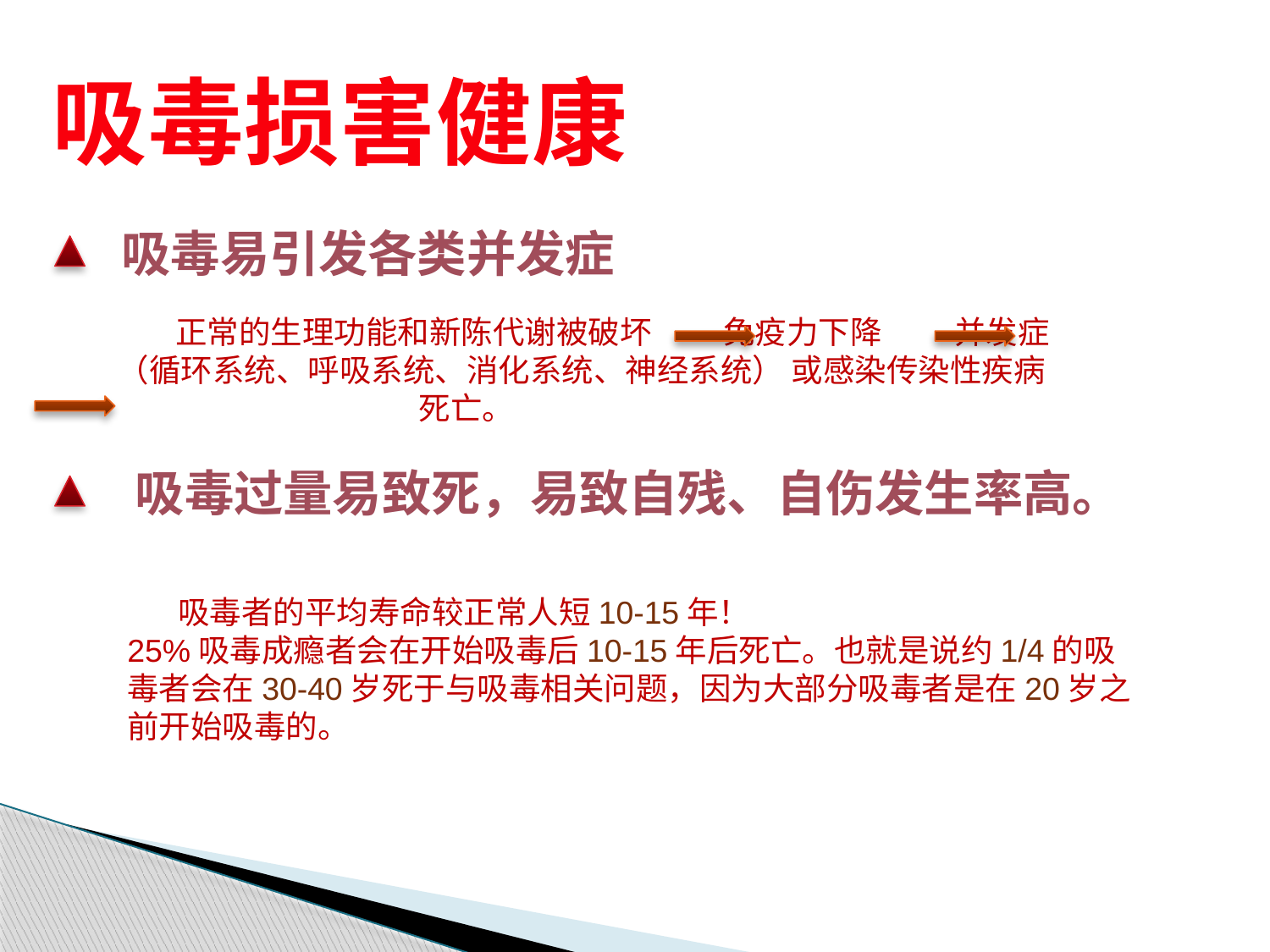

吸毒损害健康
吸毒易引发各类并发症

       正常的生理功能和新陈代谢被破坏          免疫力下降          并发症（循环系统、呼吸系统、消化系统、神经系统） 或感染传染性疾病                                                    死亡。

吸毒过量易致死，易致自残、自伤发生率高。

      吸毒者的平均寿命较正常人短10-15年！
25%吸毒成瘾者会在开始吸毒后10-15年后死亡。也就是说约1/4的吸毒者会在30-40岁死于与吸毒相关问题，因为大部分吸毒者是在20岁之前开始吸毒的。